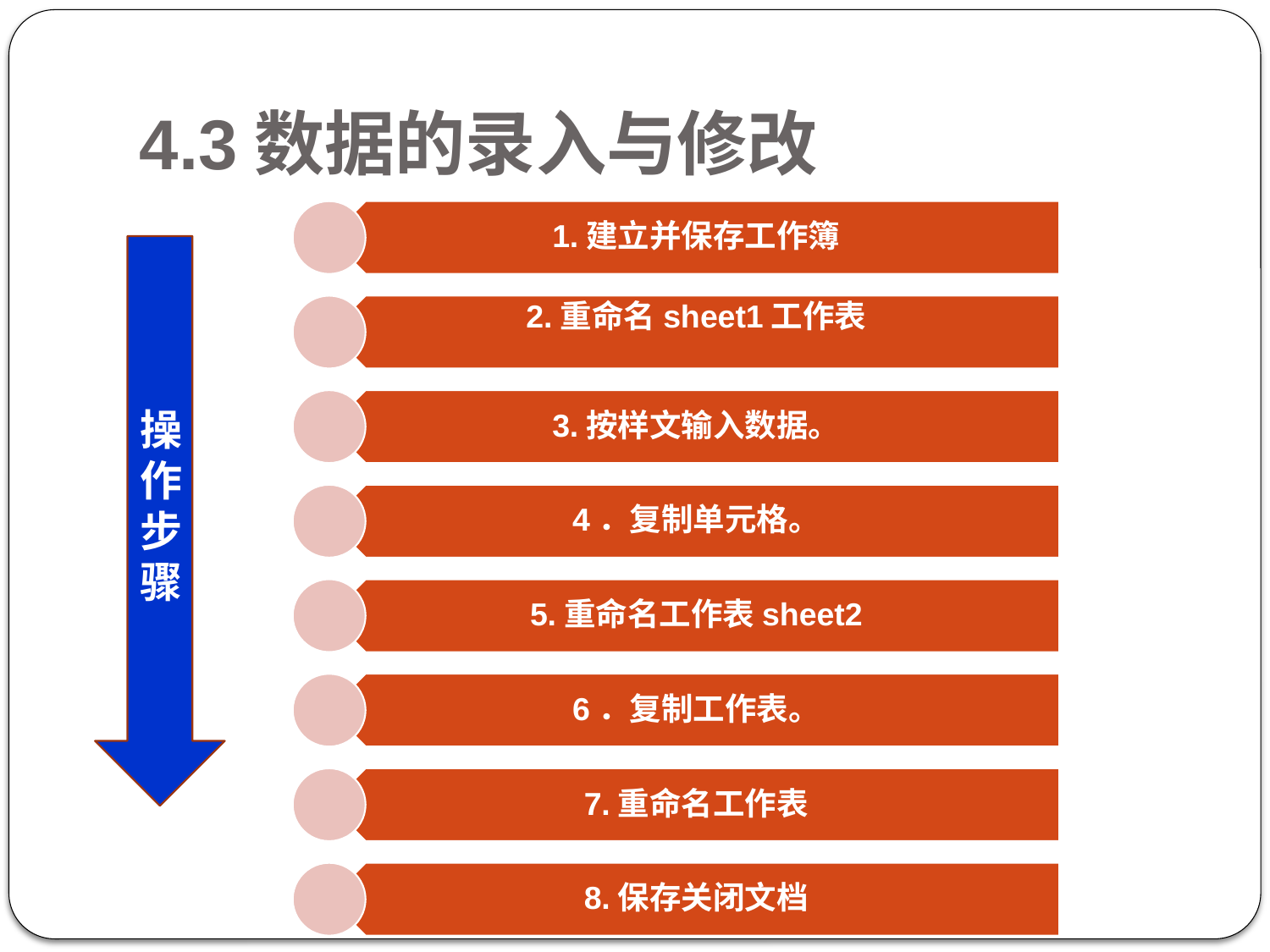

# 4.3数据的录入与修改
1.建立并保存工作簿
2.重命名sheet1工作表

3.按样文输入数据。
4．复制单元格。
5.重命名工作表sheet2
6．复制工作表。
7.重命名工作表
8.保存关闭文档
操作步骤